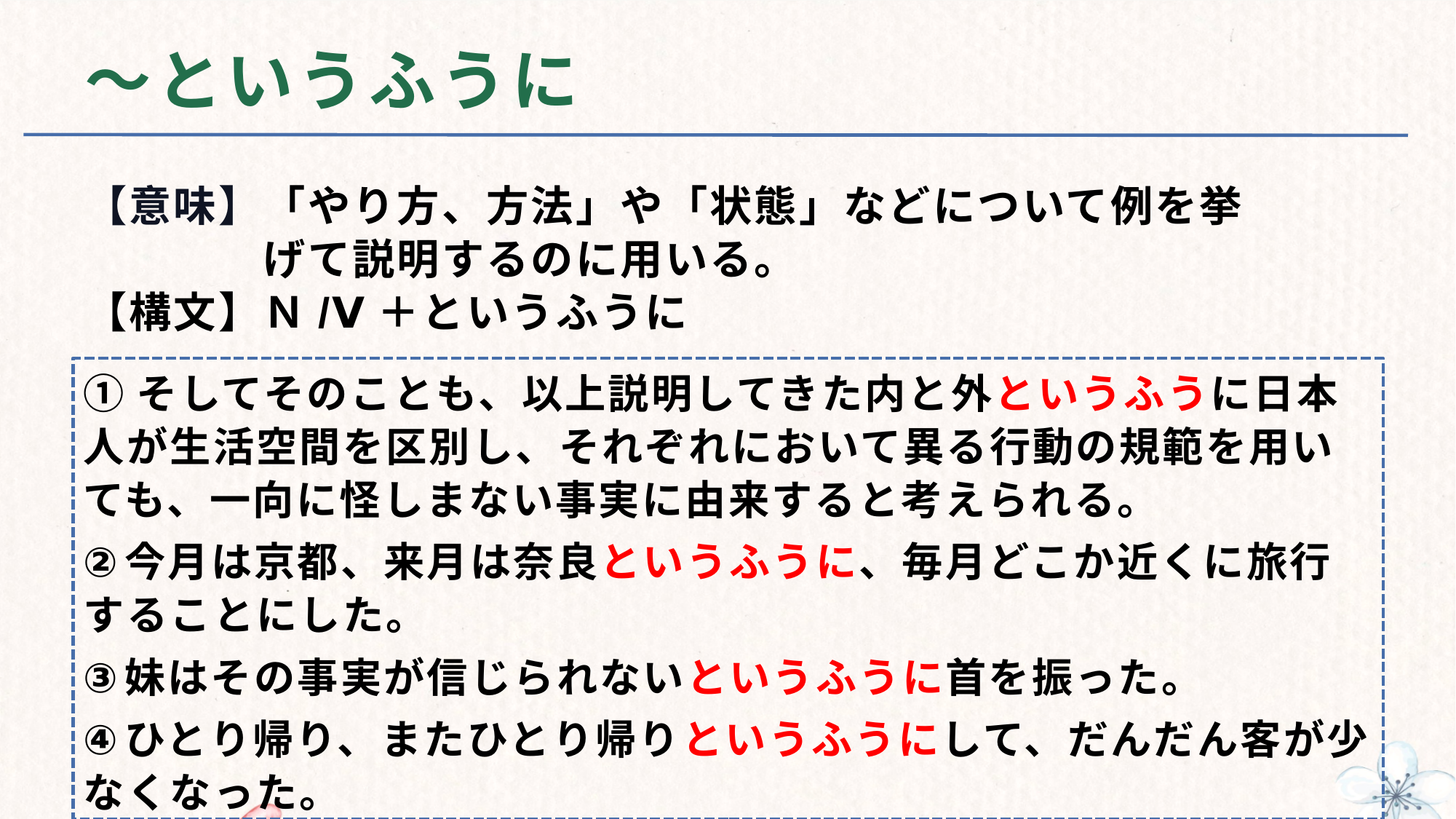

# ～というふうに
【意味】「やり方、方法」や「状態」などについて例を挙
　　　　げて説明するのに用いる。
【構文】Ｎ/Ⅴ＋というふうに
①そしてそのことも、以上説明してきた内と外というふうに日本人が生活空間を区別し、それぞれにおいて異る行動の規範を用いても、一向に怪しまない事実に由来すると考えられる。
今月は京都、来月は奈良というふうに、毎月どこか近くに旅行することにした。
妹はその事実が信じられないというふうに首を振った。
ひとり帰り、またひとり帰りというふうにして、だんだん客が少なくなった。